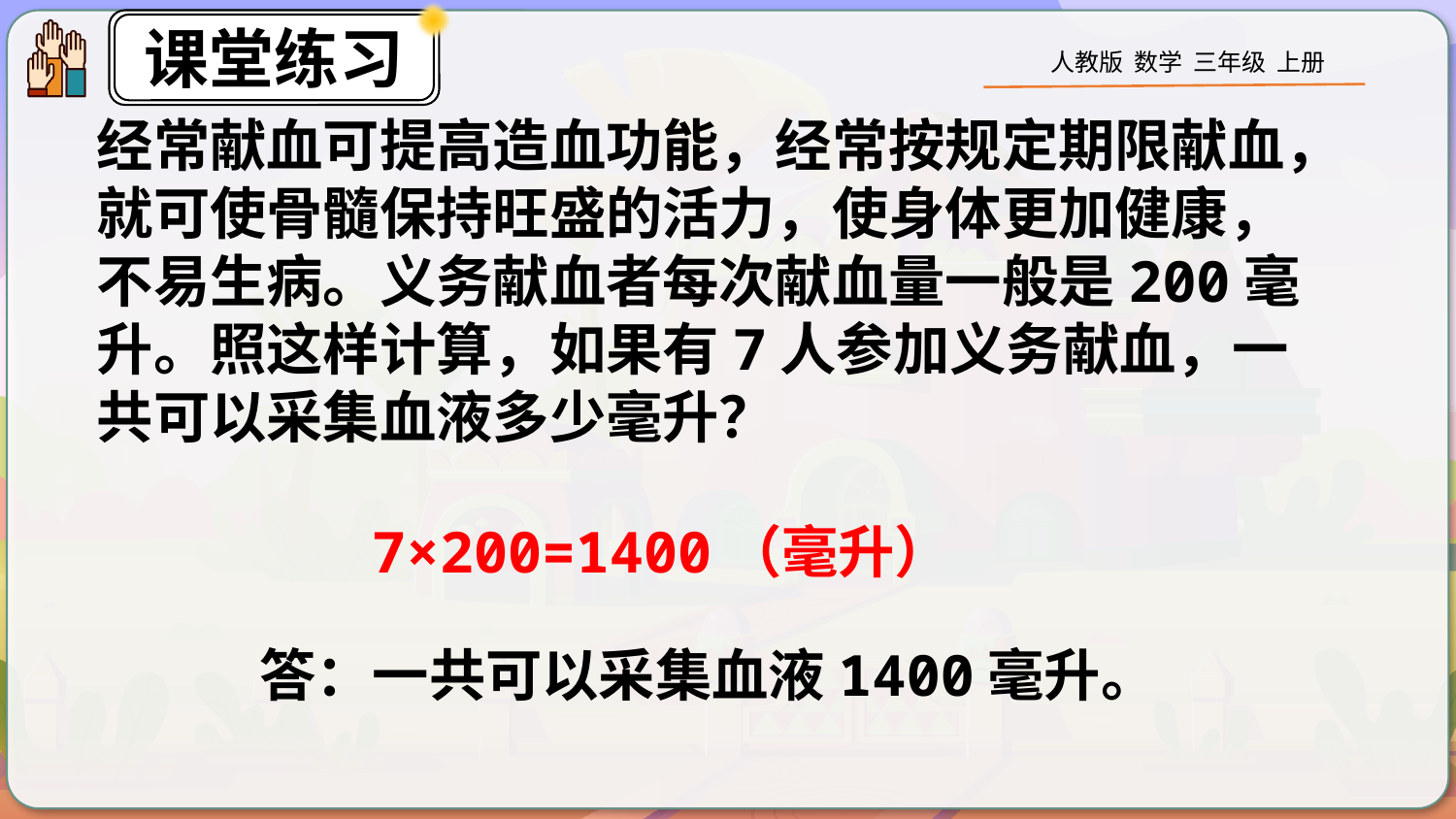

经常献血可提高造血功能，经常按规定期限献血，就可使骨髓保持旺盛的活力，使身体更加健康，不易生病。义务献血者每次献血量一般是200毫升。照这样计算，如果有7人参加义务献血，一共可以采集血液多少毫升？
7×200=1400（毫升）
答：一共可以采集血液1400毫升。